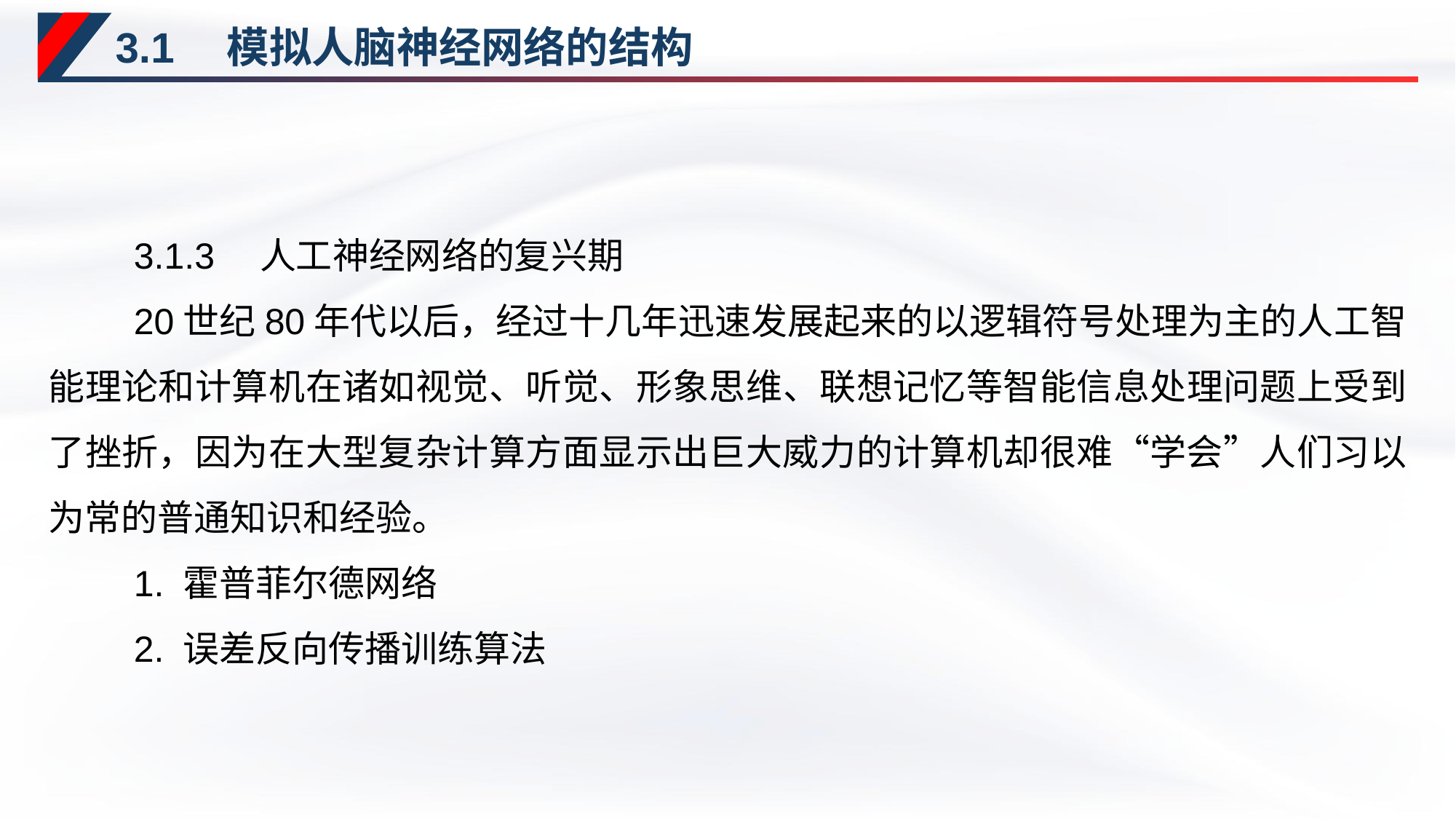

# 3.1　模拟人脑神经网络的结构
3.1.3　人工神经网络的复兴期
20世纪80年代以后，经过十几年迅速发展起来的以逻辑符号处理为主的人工智能理论和计算机在诸如视觉、听觉、形象思维、联想记忆等智能信息处理问题上受到了挫折，因为在大型复杂计算方面显示出巨大威力的计算机却很难“学会”人们习以为常的普通知识和经验。
1. 霍普菲尔德网络
2. 误差反向传播训练算法